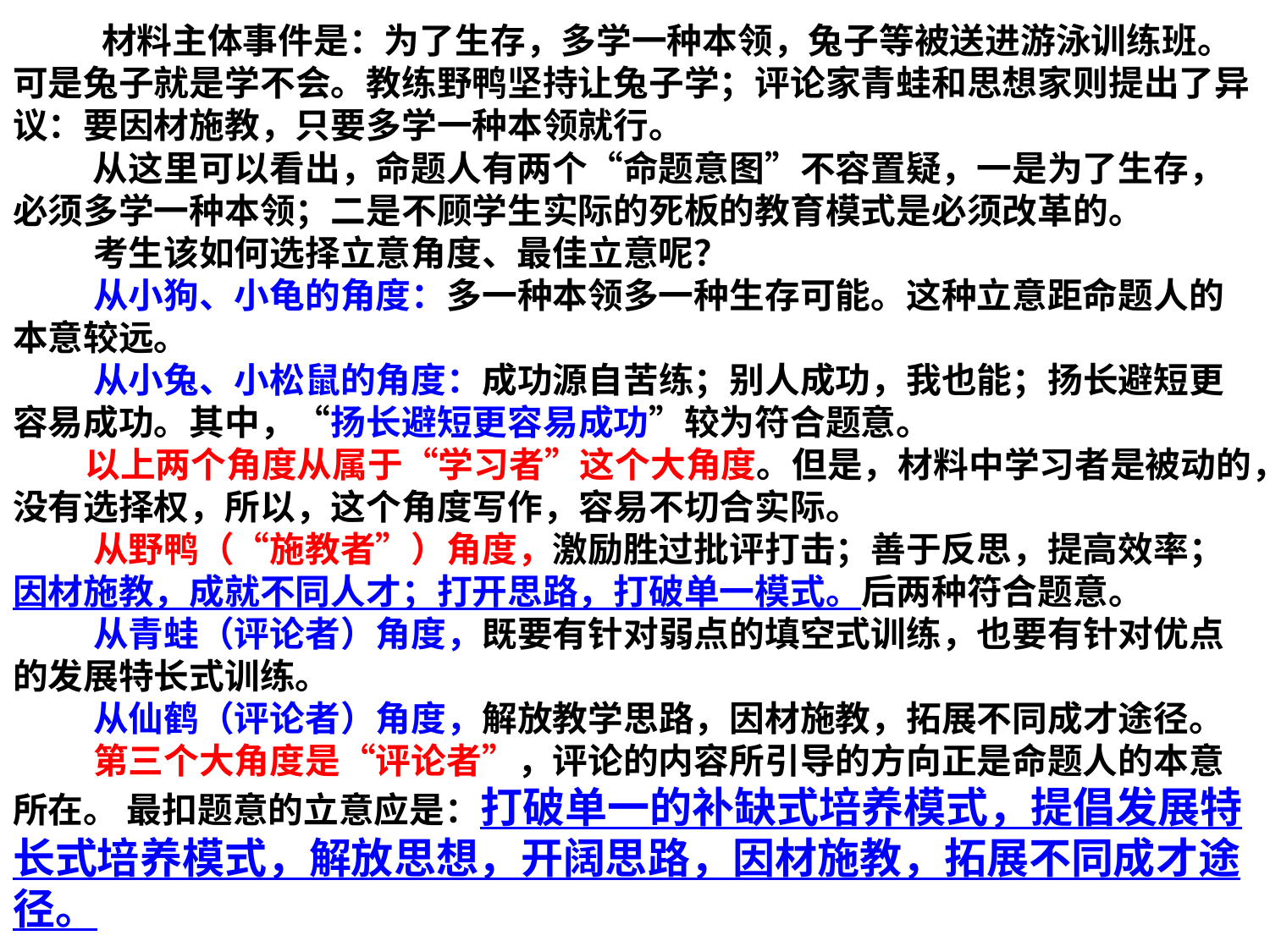

# 材料主体事件是：为了生存，多学一种本领，兔子等被送进游泳训练班。可是兔子就是学不会。教练野鸭坚持让兔子学；评论家青蛙和思想家则提出了异议：要因材施教，只要多学一种本领就行。 从这里可以看出，命题人有两个“命题意图”不容置疑，一是为了生存，必须多学一种本领；二是不顾学生实际的死板的教育模式是必须改革的。 考生该如何选择立意角度、最佳立意呢？ 从小狗、小龟的角度：多一种本领多一种生存可能。这种立意距命题人的本意较远。 从小兔、小松鼠的角度：成功源自苦练；别人成功，我也能；扬长避短更容易成功。其中，“扬长避短更容易成功”较为符合题意。 以上两个角度从属于“学习者”这个大角度。但是，材料中学习者是被动的，没有选择权，所以，这个角度写作，容易不切合实际。           从野鸭（“施教者”）角度，激励胜过批评打击；善于反思，提高效率；因材施教，成就不同人才；打开思路，打破单一模式。后两种符合题意。           从青蛙（评论者）角度，既要有针对弱点的填空式训练，也要有针对优点的发展特长式训练。           从仙鹤（评论者）角度，解放教学思路，因材施教，拓展不同成才途径。           第三个大角度是“评论者”，评论的内容所引导的方向正是命题人的本意所在。 最扣题意的立意应是：打破单一的补缺式培养模式，提倡发展特长式培养模式，解放思想，开阔思路，因材施教，拓展不同成才途径。